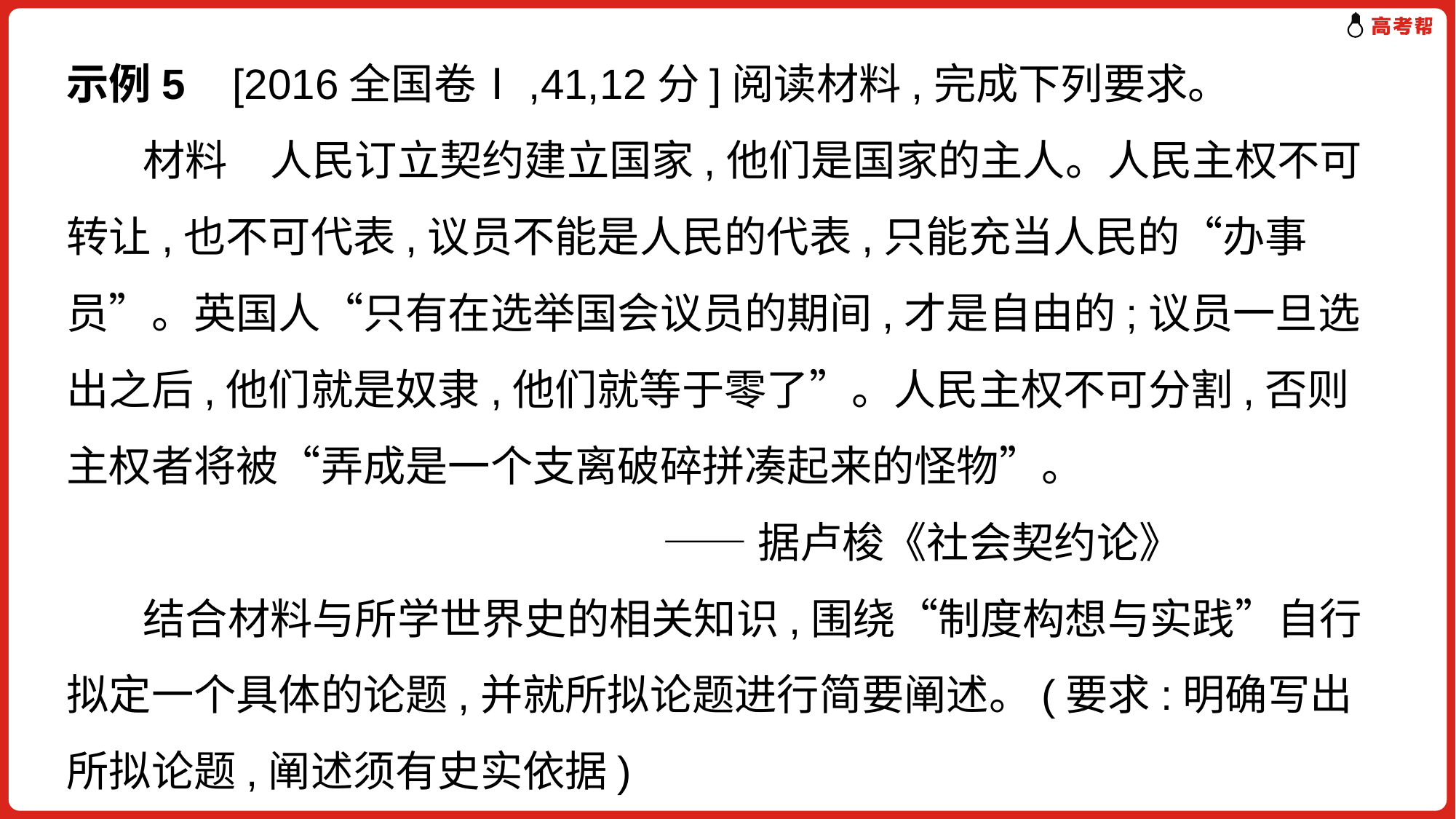

示例5    [2016全国卷Ⅰ,41,12分]阅读材料,完成下列要求。
       材料　人民订立契约建立国家,他们是国家的主人。人民主权不可转让,也不可代表,议员不能是人民的代表,只能充当人民的“办事员”。英国人“只有在选举国会议员的期间,才是自由的;议员一旦选出之后,他们就是奴隶,他们就等于零了”。人民主权不可分割,否则主权者将被“弄成是一个支离破碎拼凑起来的怪物”。
                                                               ——据卢梭《社会契约论》
       结合材料与所学世界史的相关知识,围绕“制度构想与实践”自行拟定一个具体的论题,并就所拟论题进行简要阐述。(要求:明确写出所拟论题,阐述须有史实依据)